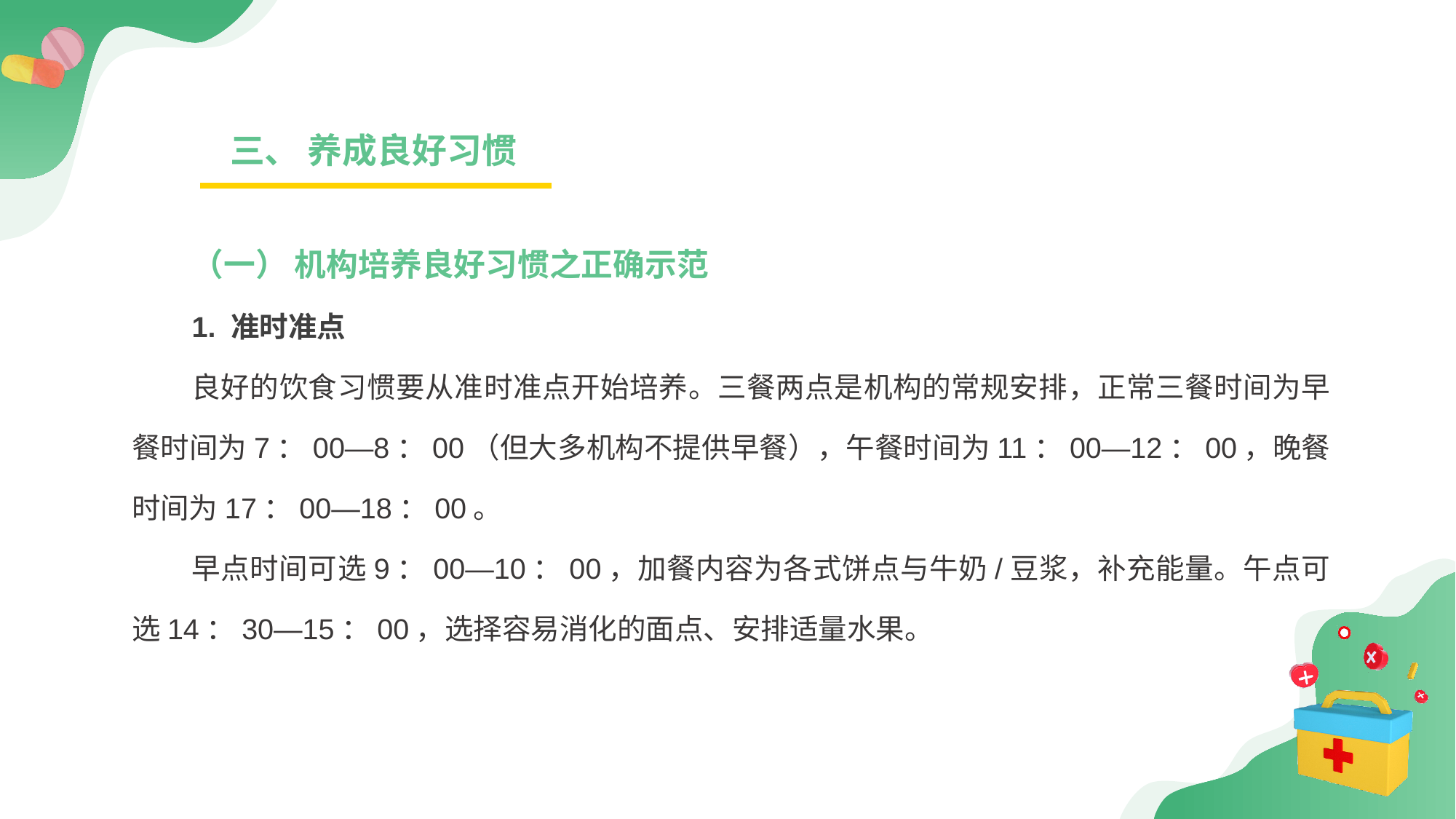

三、 养成良好习惯
（一） 机构培养良好习惯之正确示范
1. 准时准点
良好的饮食习惯要从准时准点开始培养。三餐两点是机构的常规安排，正常三餐时间为早餐时间为7：00—8：00（但大多机构不提供早餐），午餐时间为11：00—12：00，晚餐时间为17：00—18：00。
早点时间可选9：00—10：00，加餐内容为各式饼点与牛奶/豆浆，补充能量。午点可选14：30—15：00，选择容易消化的面点、安排适量水果。